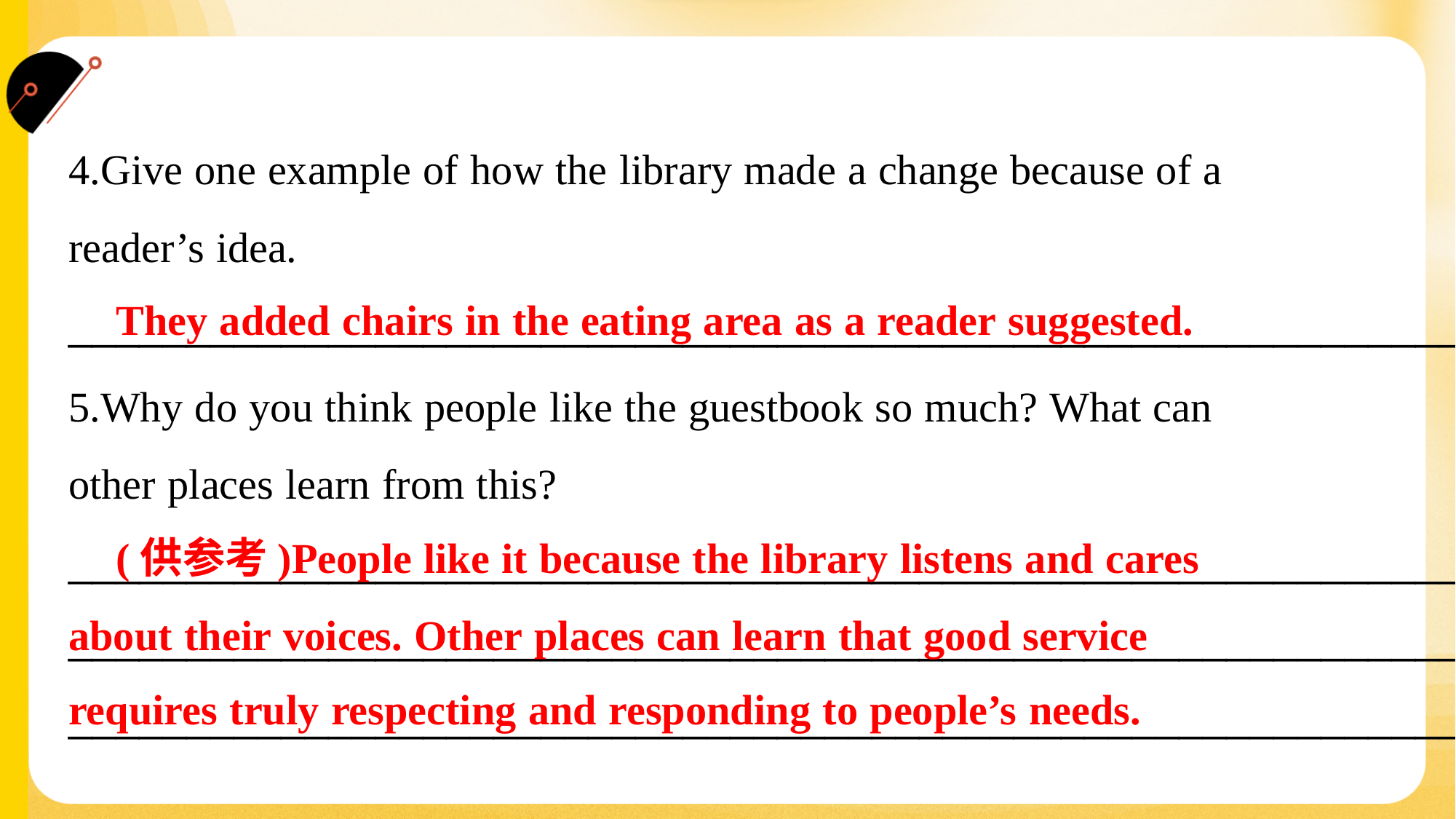

4.Give one example of how the library made a change because of a
reader’s idea.
______________________________________________________________

    They added chairs in the eating area as a reader suggested.
5.Why do you think people like the guestbook so much? What can
other places learn from this?
______________________________________________________________
______________________________________________________________
______________________________________________________________

    (供参考)People like it because the library listens and cares
about their voices. Other places can learn that good service
requires truly respecting and responding to people’s needs.